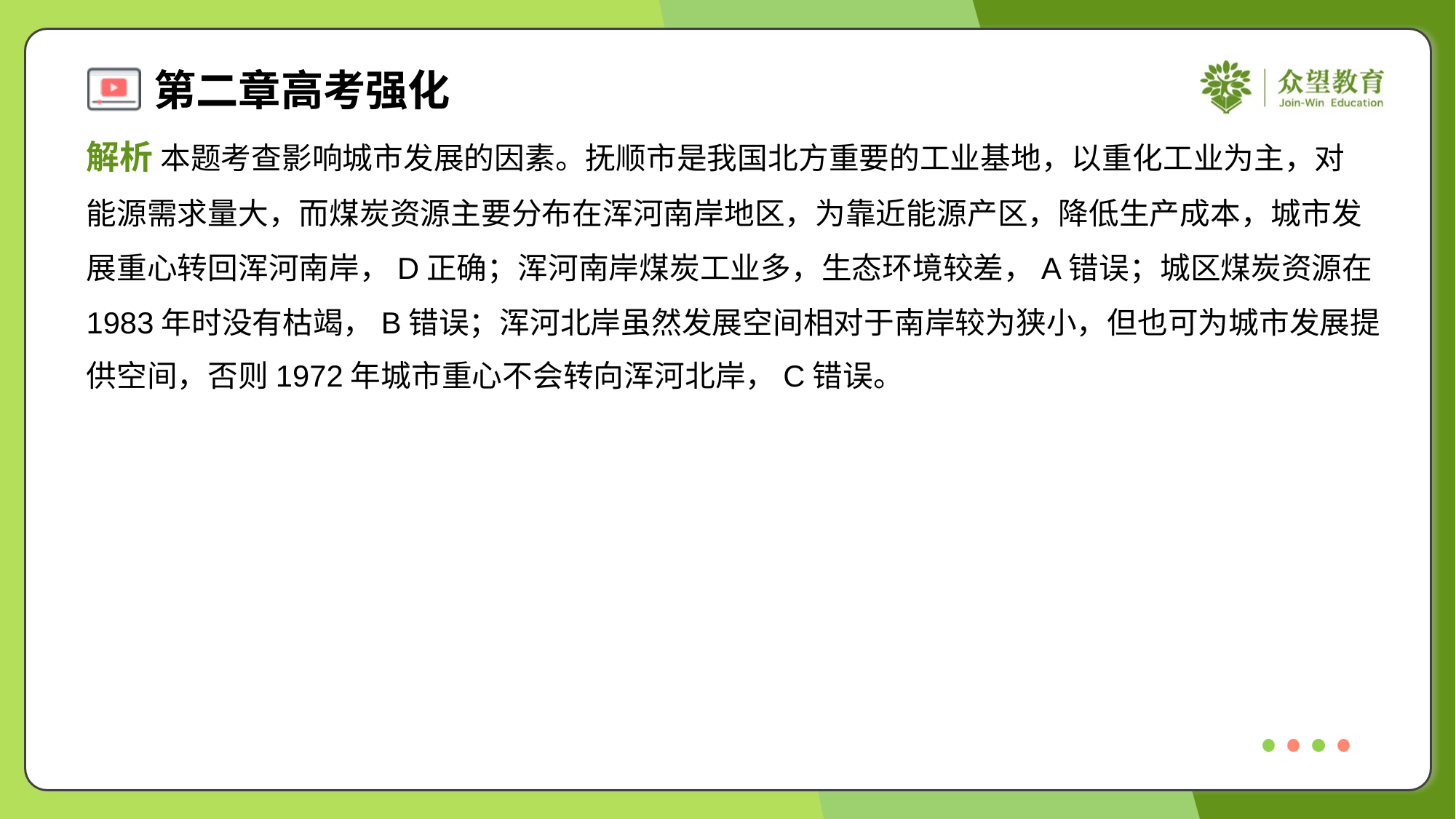

解析 本题考查影响城市发展的因素。抚顺市是我国北方重要的工业基地，以重化工业为主，对
能源需求量大，而煤炭资源主要分布在浑河南岸地区，为靠近能源产区，降低生产成本，城市发
展重心转回浑河南岸，D正确；浑河南岸煤炭工业多，生态环境较差，A错误；城区煤炭资源在
1983年时没有枯竭，B错误；浑河北岸虽然发展空间相对于南岸较为狭小，但也可为城市发展提
供空间，否则1972年城市重心不会转向浑河北岸，C错误。